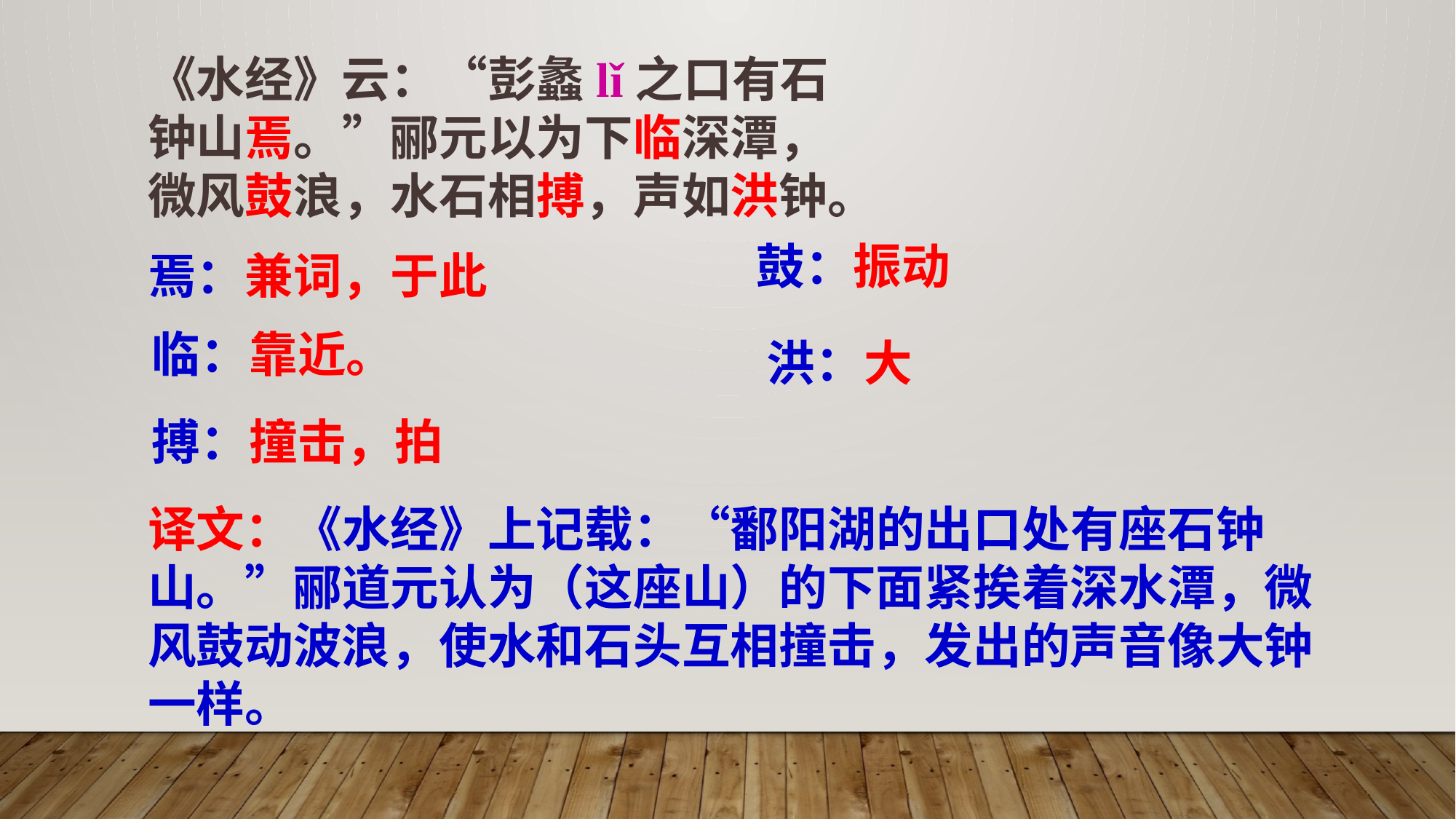

《水经》云：“彭蠡lǐ之口有石钟山焉。”郦元以为下临深潭，微风鼓浪，水石相搏，声如洪钟。
鼓：振动
焉：兼词，于此
临：靠近。
洪：大
搏：撞击，拍
译文：《水经》上记载：“鄱阳湖的出口处有座石钟山。”郦道元认为（这座山）的下面紧挨着深水潭，微风鼓动波浪，使水和石头互相撞击，发出的声音像大钟一样。